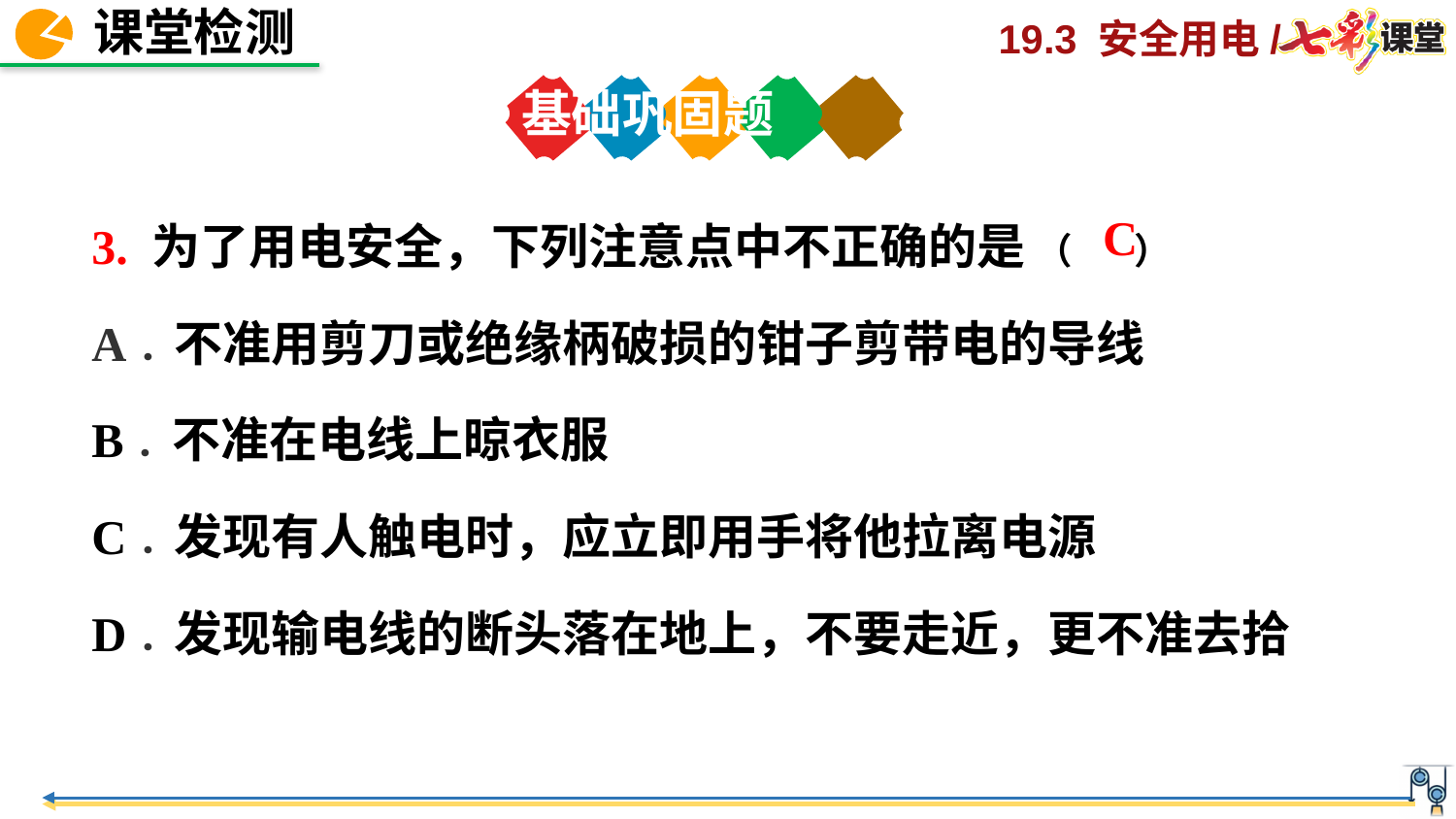

基础巩固题

3. 为了用电安全，下列注意点中不正确的是 （   　）
A．不准用剪刀或绝缘柄破损的钳子剪带电的导线
B．不准在电线上晾衣服
C．发现有人触电时，应立即用手将他拉离电源
D．发现输电线的断头落在地上，不要走近，更不准去拾
C